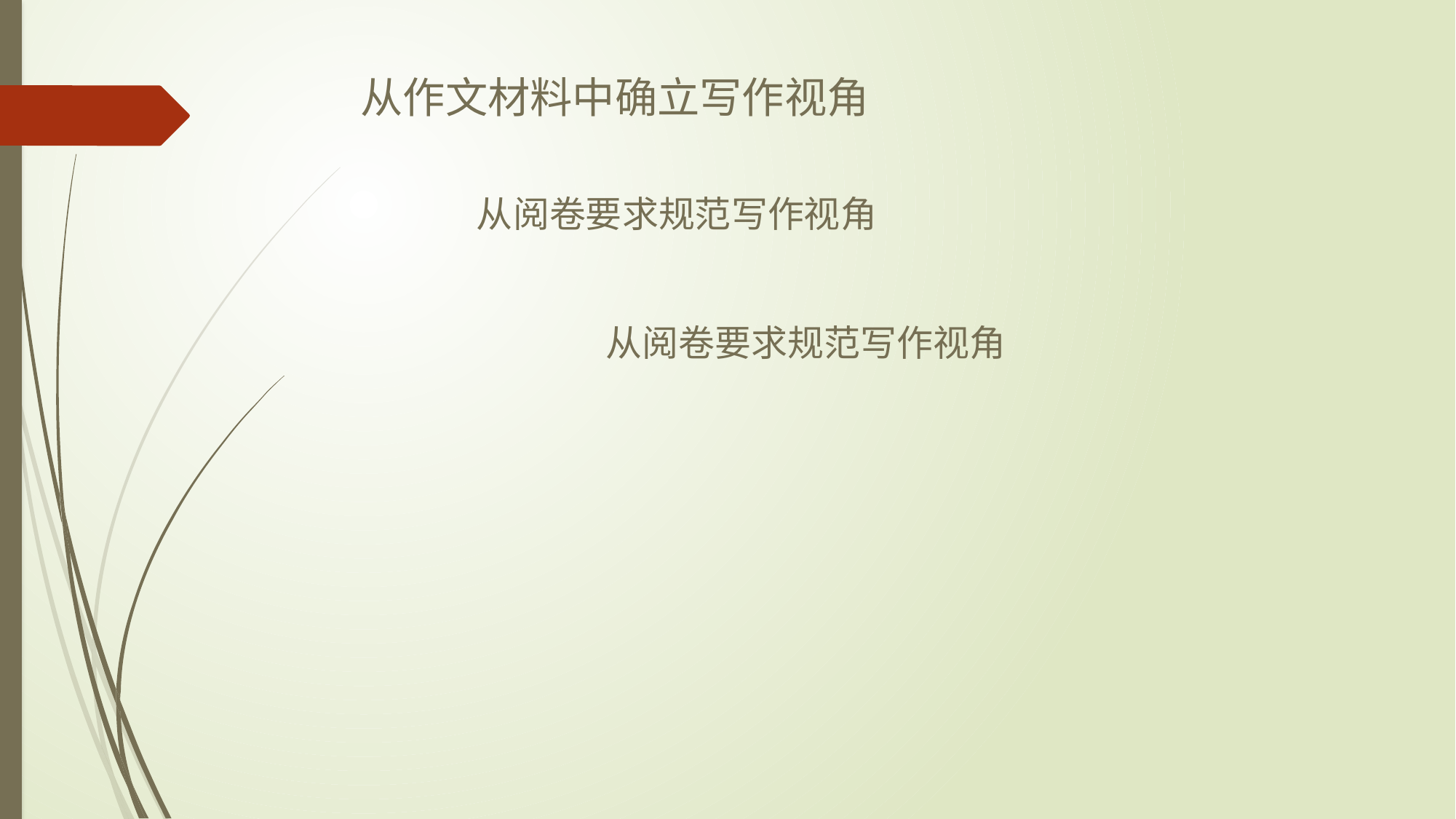

从作文材料中确立写作视角
从阅卷要求规范写作视角
从阅卷要求规范写作视角